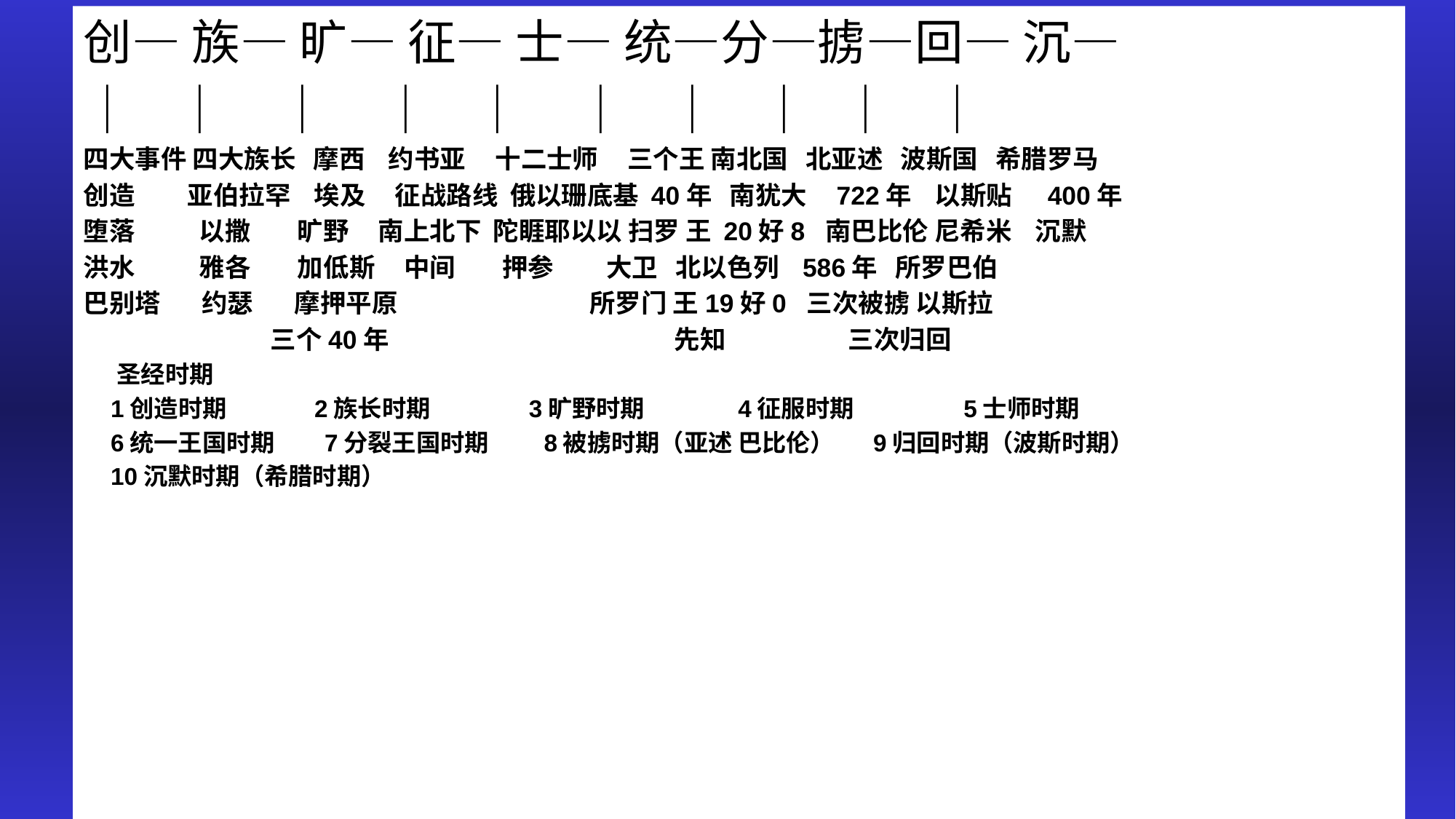

创— 族— 旷— 征— 士— 统—分—掳—回— 沉—
｜    ｜     ｜     ｜    ｜     ｜    ｜    ｜   ｜    ｜
四大事件 四大族长   摩西    约书亚     十二士师     三个王 南北国   北亚述   波斯国   希腊罗马
创造         亚伯拉罕    埃及     征战路线  俄以珊底基 40年   南犹大    722年    以斯贴     400年
堕落           以撒        旷野     南上北下  陀睚耶以以 扫罗 王 20好8  南巴比伦 尼希米    沉默
洪水           雅各        加低斯     中间        押参         大卫   北以色列   586年   所罗巴伯
巴别塔       约瑟       摩押平原                                 所罗门 王19好0  三次被掳 以斯拉
                               三个40年                                                 先知                     三次归回
     圣经时期
    1创造时期               2族长时期                 3旷野时期                4征服时期                   5士师时期
    6统一王国时期        7分裂王国时期         8被掳时期（亚述 巴比伦）      9归回时期（波斯时期）
    10沉默时期（希腊时期）

#